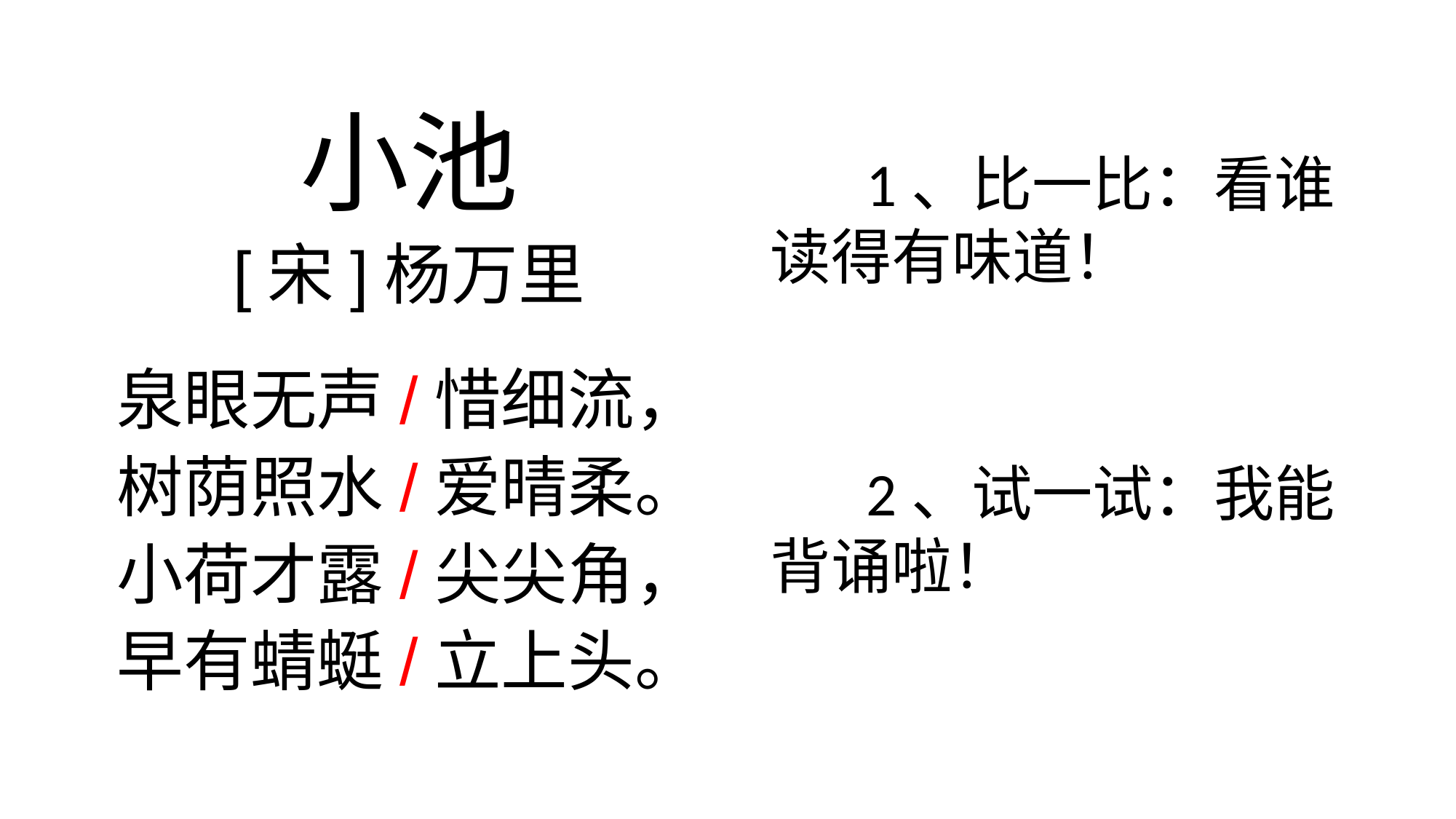

小池
[宋]杨万里

泉眼无声/惜细流，
树荫照水/爱晴柔。
小荷才露/尖尖角，
早有蜻蜓/立上头。
       1、比一比：看谁读得有味道！

       2、试一试：我能背诵啦！